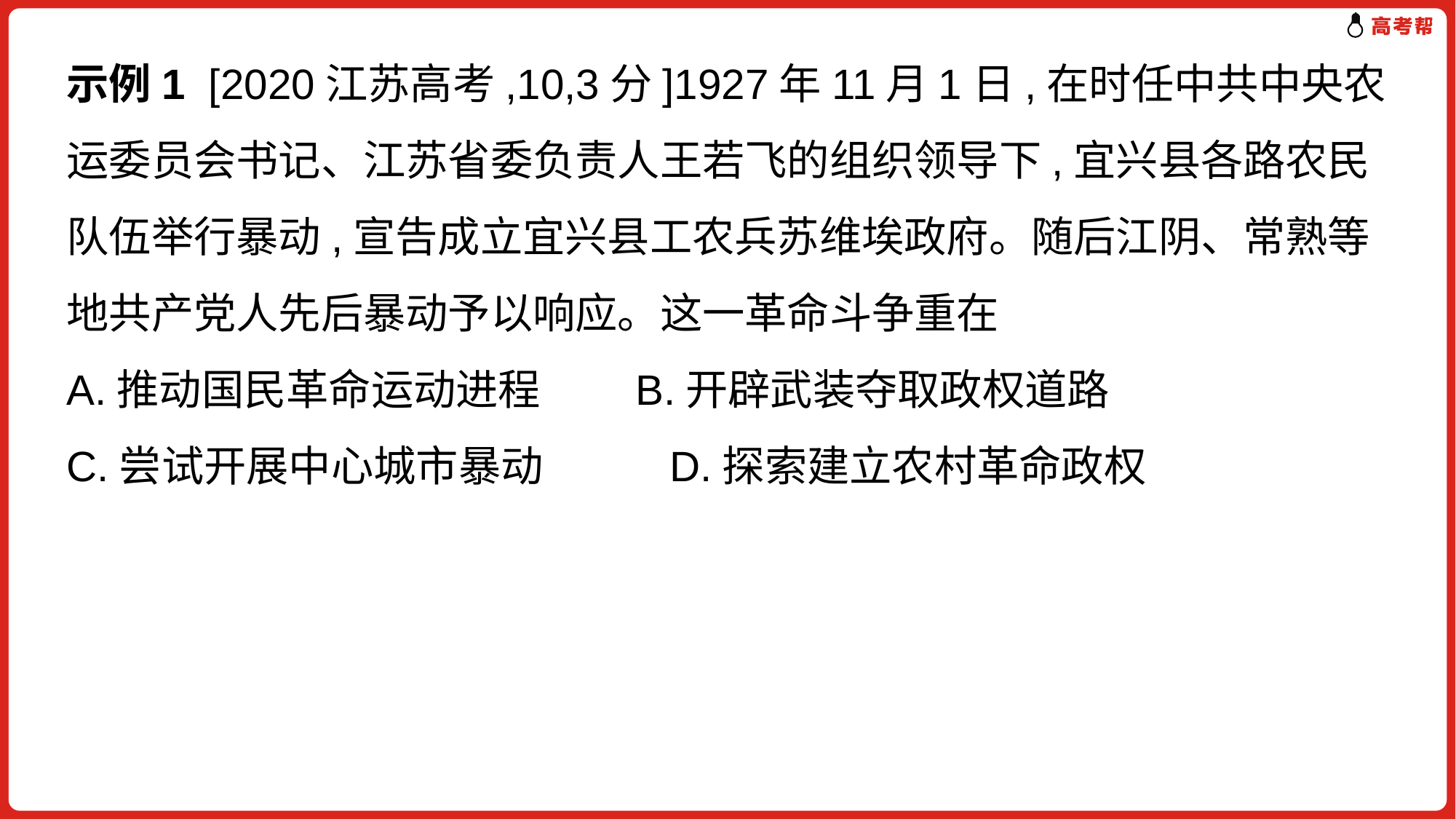

示例1  [2020江苏高考,10,3分]1927年11月1日,在时任中共中央农运委员会书记、江苏省委负责人王若飞的组织领导下,宜兴县各路农民队伍举行暴动,宣告成立宜兴县工农兵苏维埃政府。随后江阴、常熟等地共产党人先后暴动予以响应。这一革命斗争重在
A.推动国民革命运动进程　　B.开辟武装夺取政权道路
C.尝试开展中心城市暴动	     D.探索建立农村革命政权